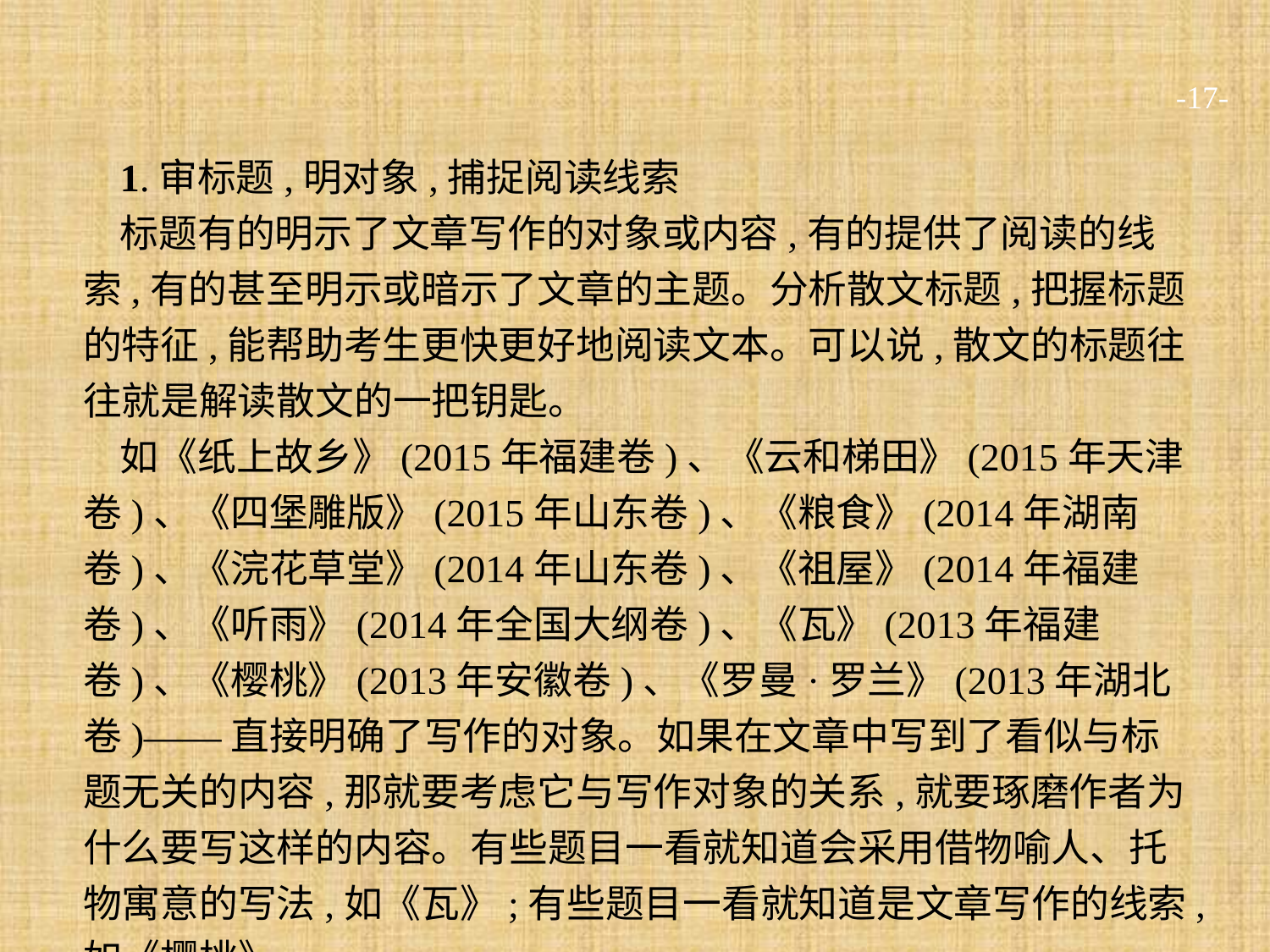

-17-
1.审标题,明对象,捕捉阅读线索
标题有的明示了文章写作的对象或内容,有的提供了阅读的线索,有的甚至明示或暗示了文章的主题。分析散文标题,把握标题的特征,能帮助考生更快更好地阅读文本。可以说,散文的标题往往就是解读散文的一把钥匙。
如《纸上故乡》(2015年福建卷)、《云和梯田》(2015年天津卷)、《四堡雕版》(2015年山东卷)、《粮食》(2014年湖南卷)、《浣花草堂》(2014年山东卷)、《祖屋》(2014年福建卷)、《听雨》(2014年全国大纲卷)、《瓦》(2013年福建卷)、《樱桃》(2013年安徽卷)、《罗曼·罗兰》(2013年湖北卷)——直接明确了写作的对象。如果在文章中写到了看似与标题无关的内容,那就要考虑它与写作对象的关系,就要琢磨作者为什么要写这样的内容。有些题目一看就知道会采用借物喻人、托物寓意的写法,如《瓦》;有些题目一看就知道是文章写作的线索,如《樱桃》。